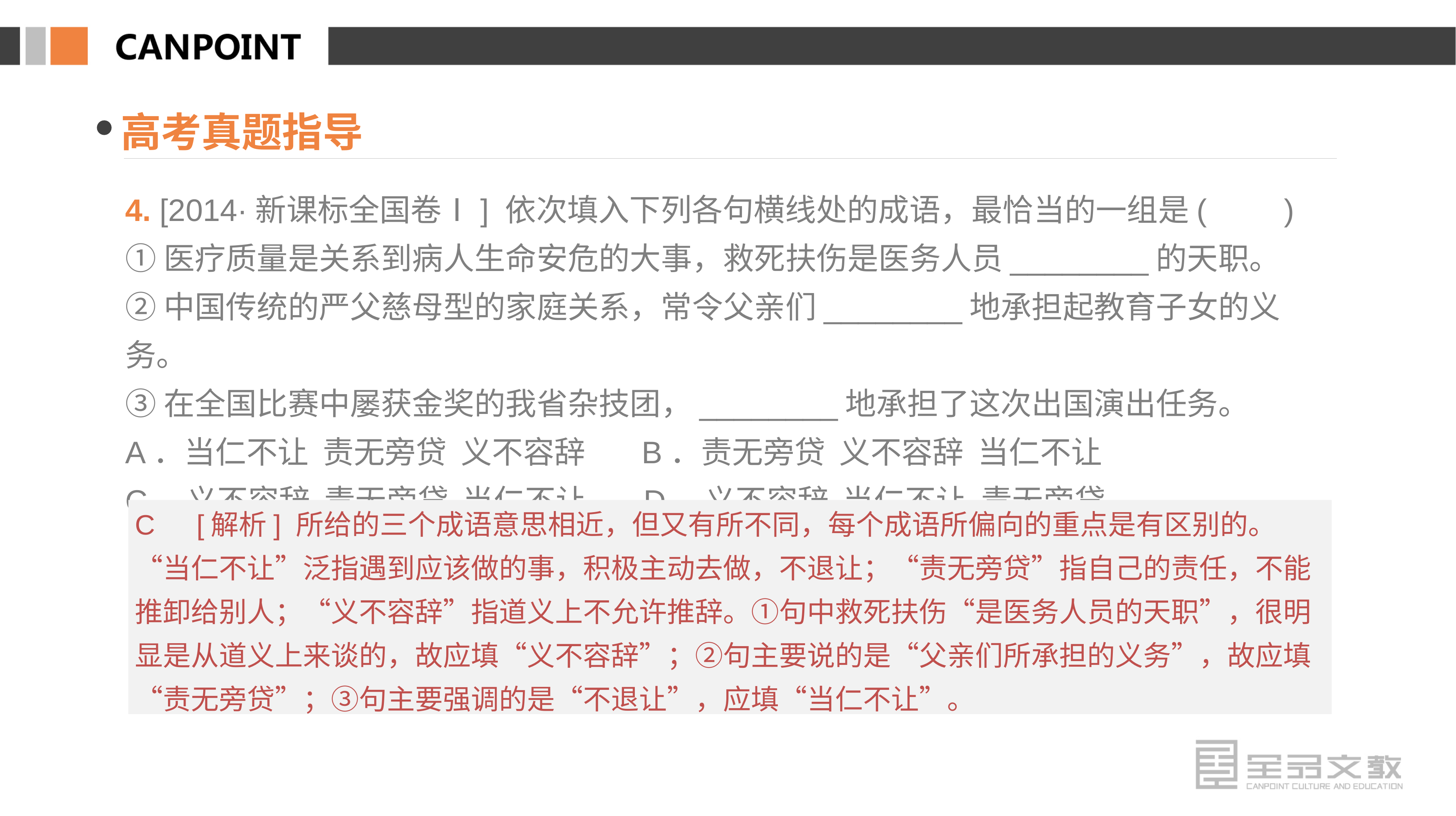

高考真题指导

4. [2014·新课标全国卷Ⅰ] 依次填入下列各句横线处的成语，最恰当的一组是(　　)
①医疗质量是关系到病人生命安危的大事，救死扶伤是医务人员________的天职。
②中国传统的严父慈母型的家庭关系，常令父亲们________地承担起教育子女的义务。
③在全国比赛中屡获金奖的我省杂技团，________地承担了这次出国演出任务。
A．当仁不让  责无旁贷  义不容辞       B．责无旁贷  义不容辞  当仁不让
C．义不容辞  责无旁贷  当仁不让       D．义不容辞  当仁不让  责无旁贷

C　[解析] 所给的三个成语意思相近，但又有所不同，每个成语所偏向的重点是有区别的。“当仁不让”泛指遇到应该做的事，积极主动去做，不退让；“责无旁贷”指自己的责任，不能推卸给别人；“义不容辞”指道义上不允许推辞。①句中救死扶伤“是医务人员的天职”，很明显是从道义上来谈的，故应填“义不容辞”；②句主要说的是“父亲们所承担的义务”，故应填“责无旁贷”；③句主要强调的是“不退让”，应填“当仁不让”。